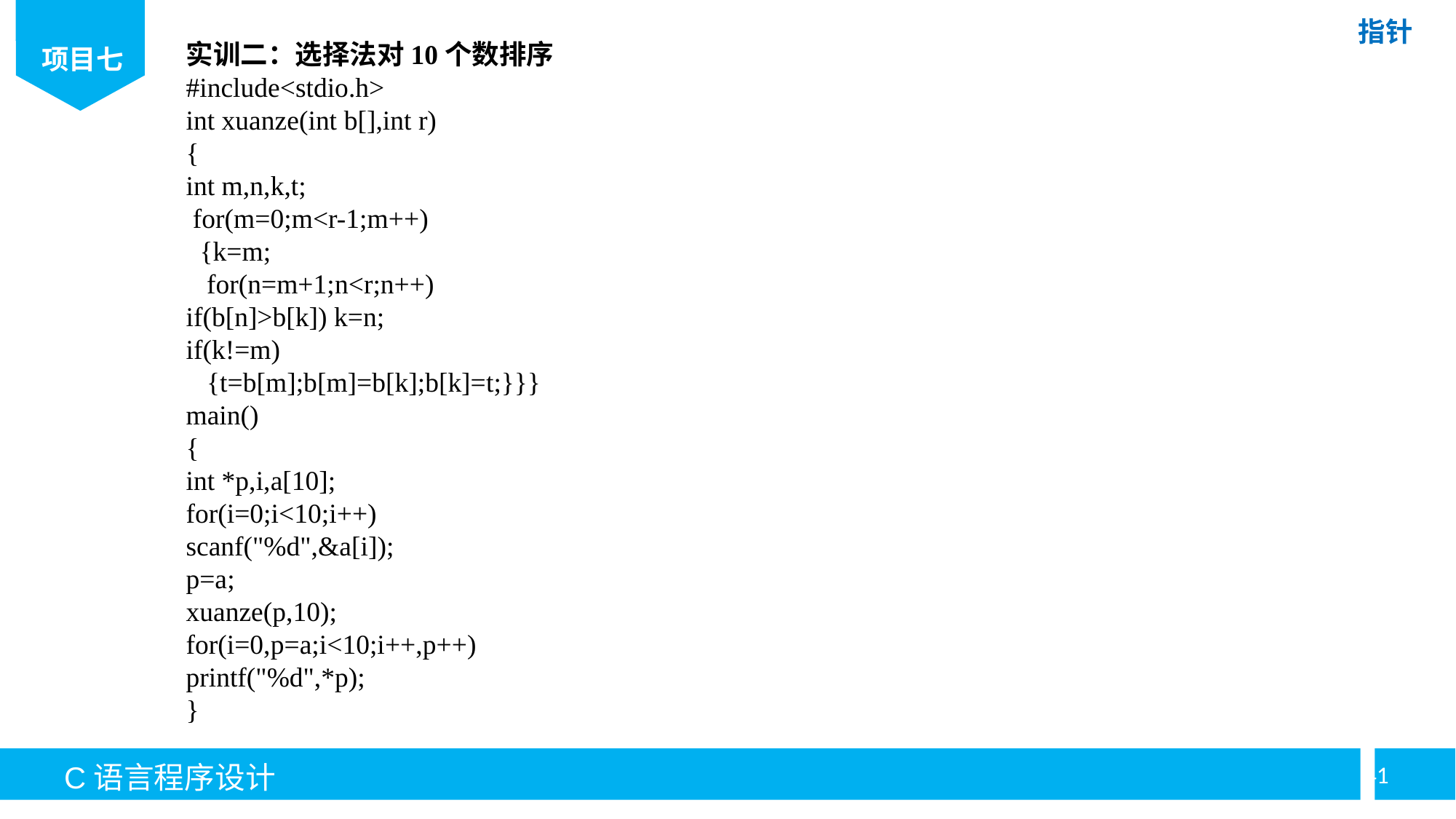

实训二：选择法对10个数排序
#include<stdio.h>
int xuanze(int b[],int r)
{
int m,n,k,t;
 for(m=0;m<r-1;m++)
  {k=m;
   for(n=m+1;n<r;n++)
if(b[n]>b[k]) k=n;
if(k!=m)
   {t=b[m];b[m]=b[k];b[k]=t;}}}
main()
{
int *p,i,a[10];
for(i=0;i<10;i++)
scanf("%d",&a[i]);
p=a;
xuanze(p,10);
for(i=0,p=a;i<10;i++,p++)
printf("%d",*p);
}